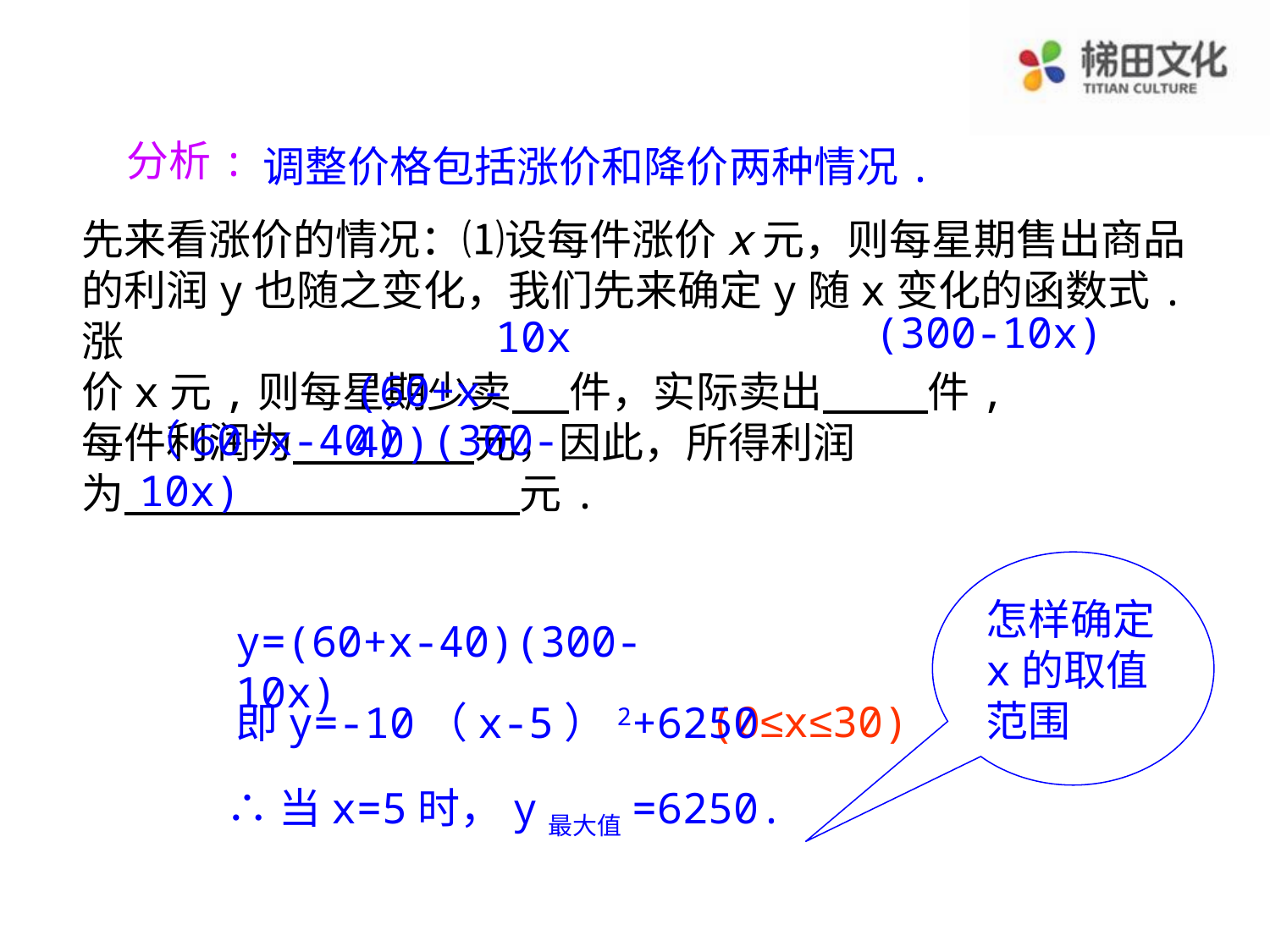

分析:
调整价格包括涨价和降价两种情况.
先来看涨价的情况：⑴设每件涨价x元，则每星期售出商品
的利润y也随之变化，我们先来确定y随x变化的函数式.涨
价x元,则每星期少卖      件，实际卖出           件,
每件利润为                   元，因此，所得利润
为　　　　　　　　      元.
(300-10x)
10x
(60+x-40)
（60+x-40）(300-10x)
怎样确定x的取值范围
y=(60+x-40)(300-10x)
(0≤x≤30)
即y=-10（x-5）2+6250
∴当x=5时，y最大值=6250.